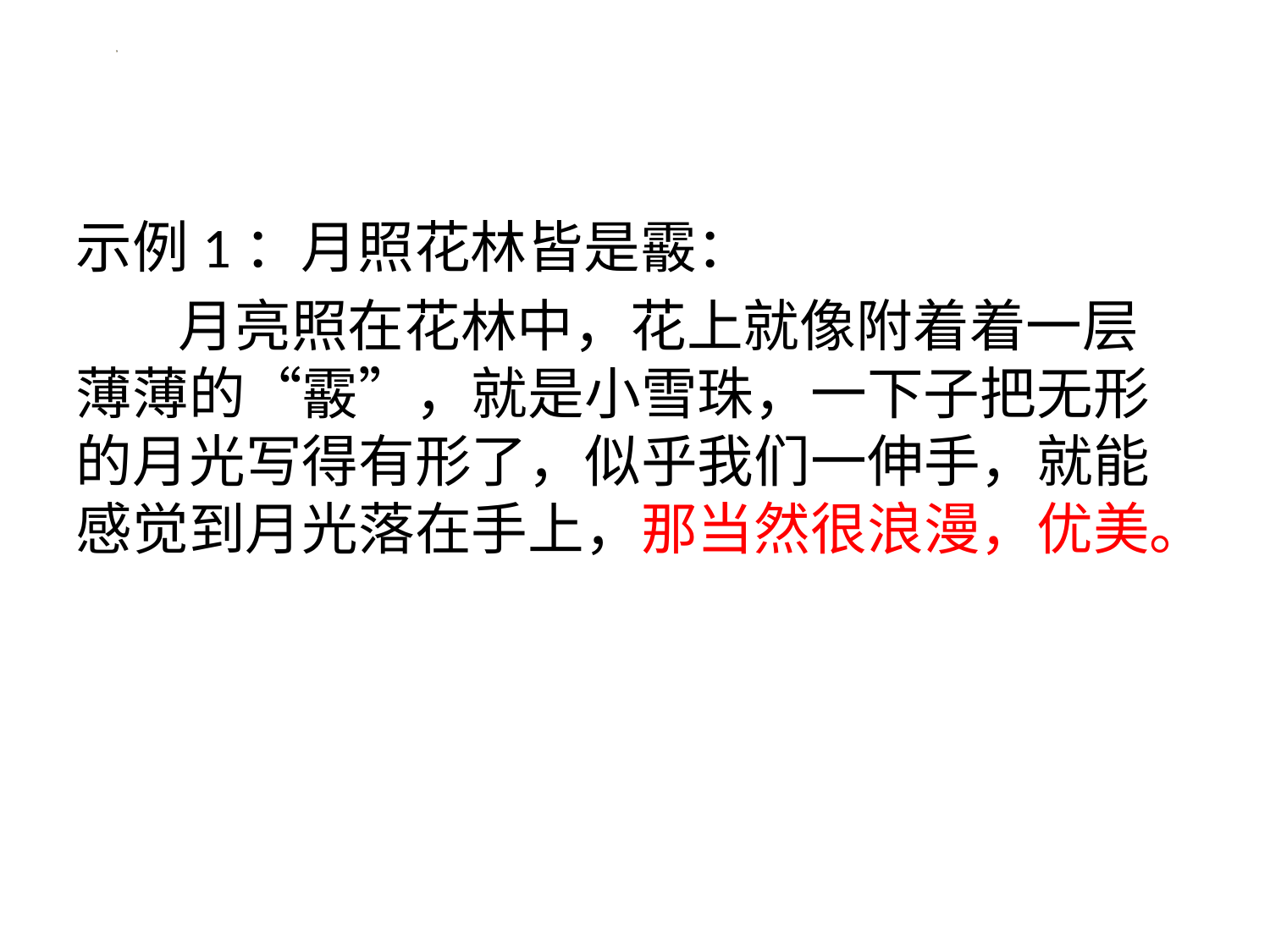

示例1：月照花林皆是霰：
       月亮照在花林中，花上就像附着着一层薄薄的“霰”，就是小雪珠，一下子把无形的月光写得有形了，似乎我们一伸手，就能感觉到月光落在手上，那当然很浪漫，优美。